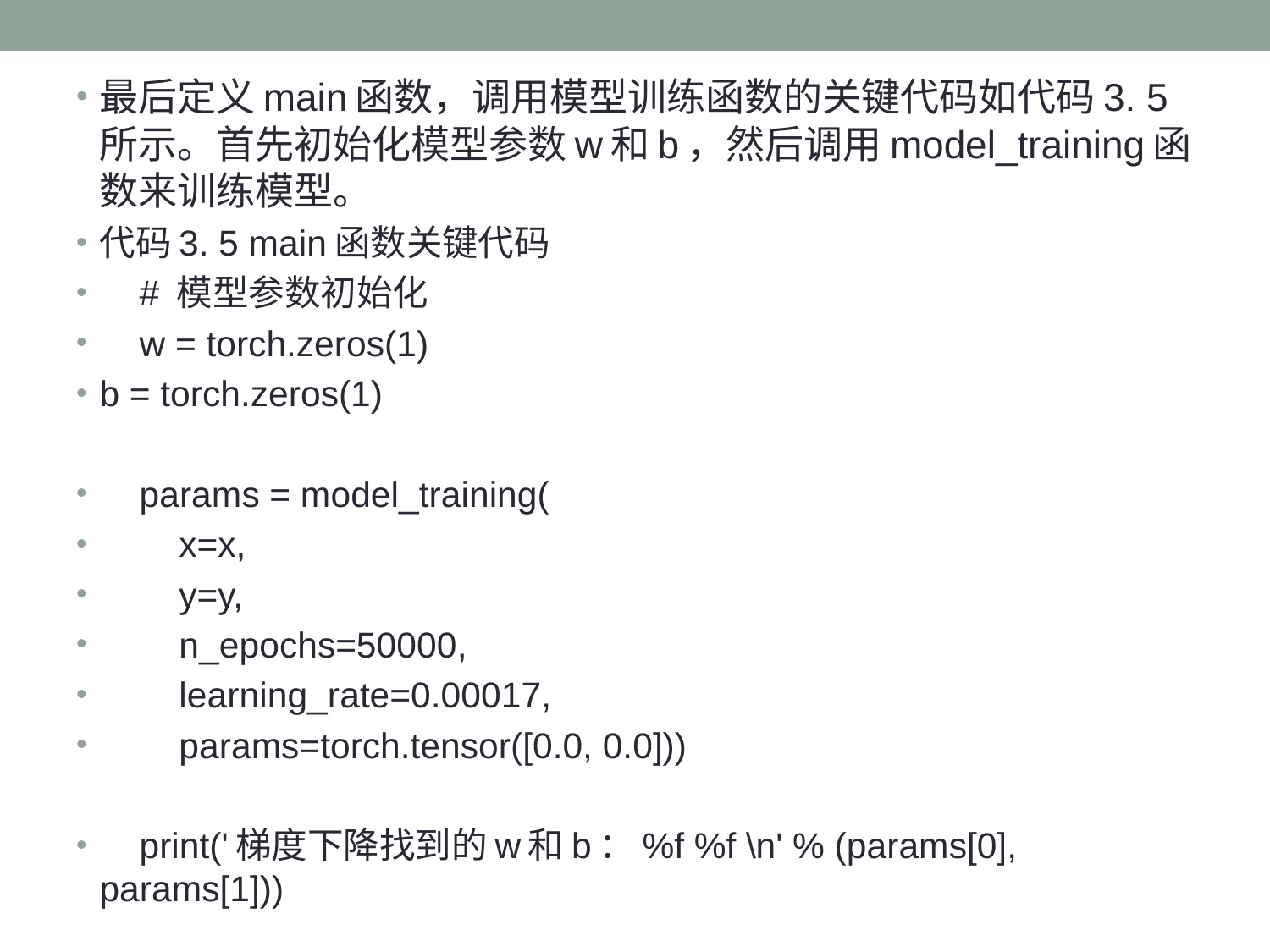

最后定义main函数，调用模型训练函数的关键代码如代码3. 5所示。首先初始化模型参数w和b，然后调用model_training函数来训练模型。
代码3. 5 main函数关键代码
    # 模型参数初始化
    w = torch.zeros(1)
b = torch.zeros(1)

    params = model_training(
        x=x,
        y=y,
        n_epochs=50000,
        learning_rate=0.00017,
        params=torch.tensor([0.0, 0.0]))

    print('梯度下降找到的w和b：%f %f \n' % (params[0], params[1]))